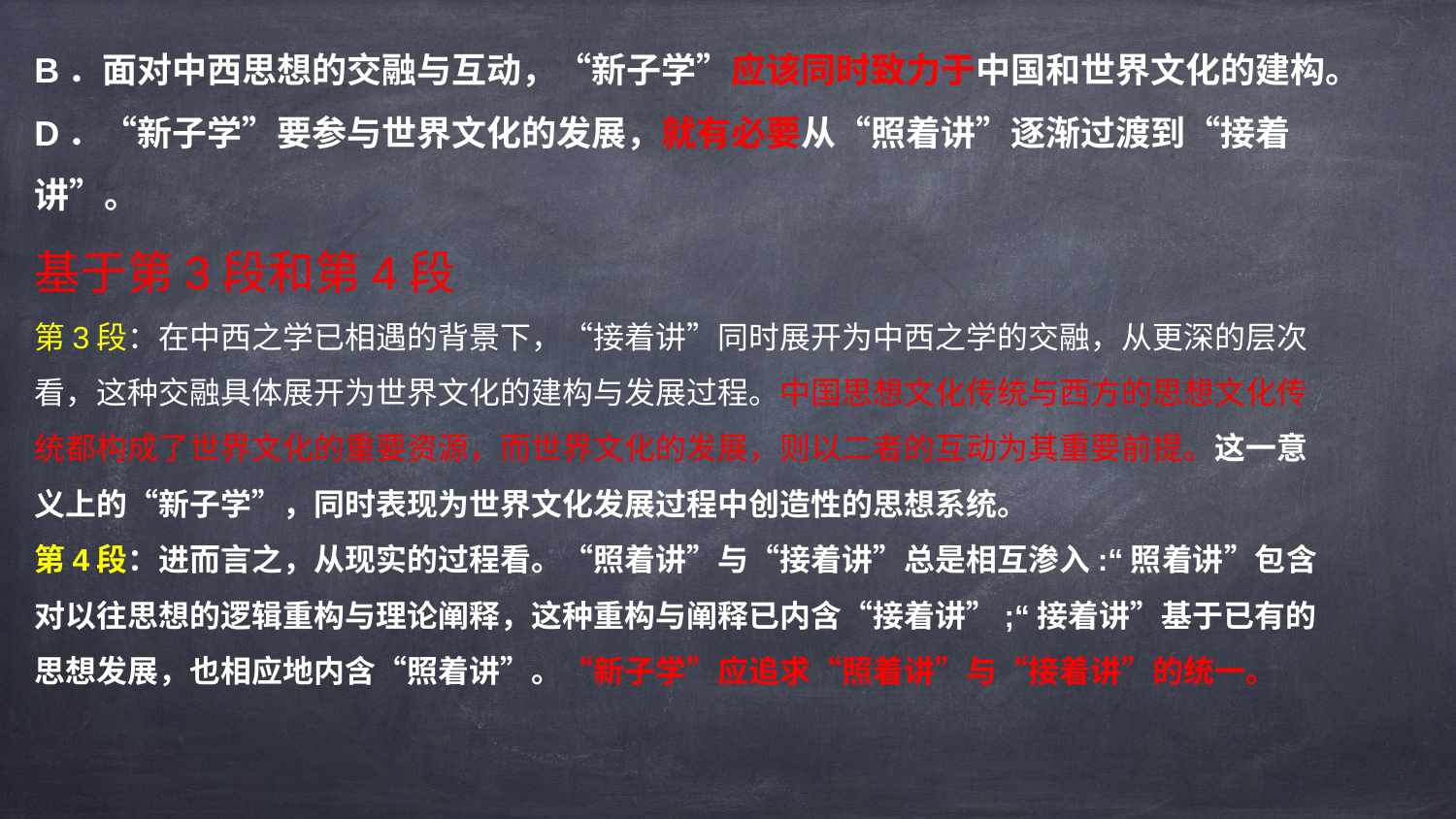

B．面对中西思想的交融与互动，“新子学”应该同时致力于中国和世界文化的建构。
D．“新子学”要参与世界文化的发展，就有必要从“照着讲”逐渐过渡到“接着讲”。
基于第3段和第4段
第3段：在中西之学已相遇的背景下，“接着讲”同时展开为中西之学的交融，从更深的层次看，这种交融具体展开为世界文化的建构与发展过程。中国思想文化传统与西方的思想文化传统都构成了世界文化的重要资源，而世界文化的发展，则以二者的互动为其重要前提。这一意义上的“新子学”，同时表现为世界文化发展过程中创造性的思想系统。
第4段：进而言之，从现实的过程看。“照着讲”与“接着讲”总是相互渗入:“照着讲”包含对以往思想的逻辑重构与理论阐释，这种重构与阐释已内含“接着讲”;“接着讲”基于已有的思想发展，也相应地内含“照着讲”。“新子学”应追求“照着讲”与“接着讲”的统一。